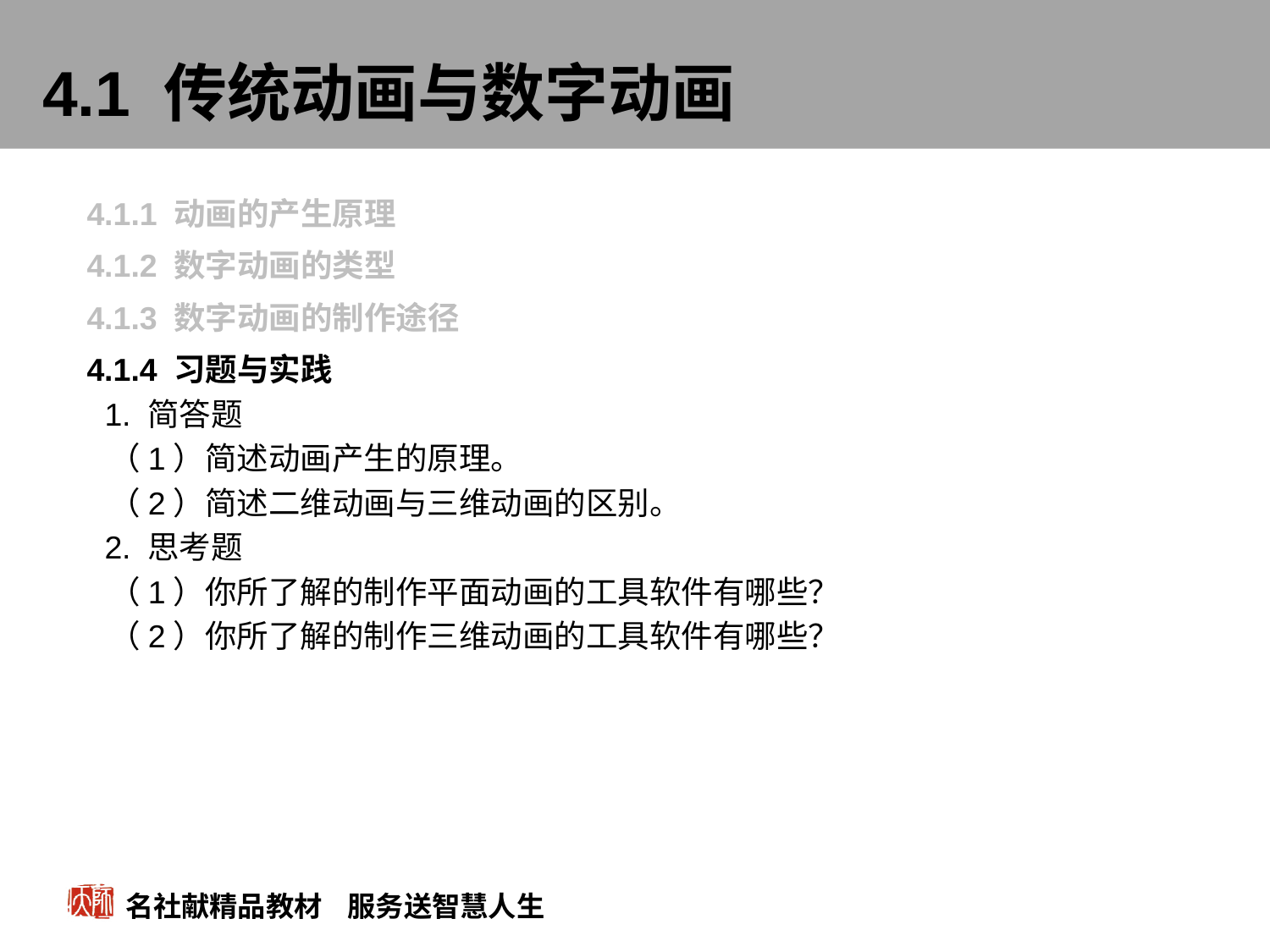

# 4.1 传统动画与数字动画
4.1.1 动画的产生原理
4.1.2 数字动画的类型
4.1.3 数字动画的制作途径
4.1.4 习题与实践
  1. 简答题
  （1）简述动画产生的原理。
  （2）简述二维动画与三维动画的区别。
  2. 思考题
  （1）你所了解的制作平面动画的工具软件有哪些？
  （2）你所了解的制作三维动画的工具软件有哪些？